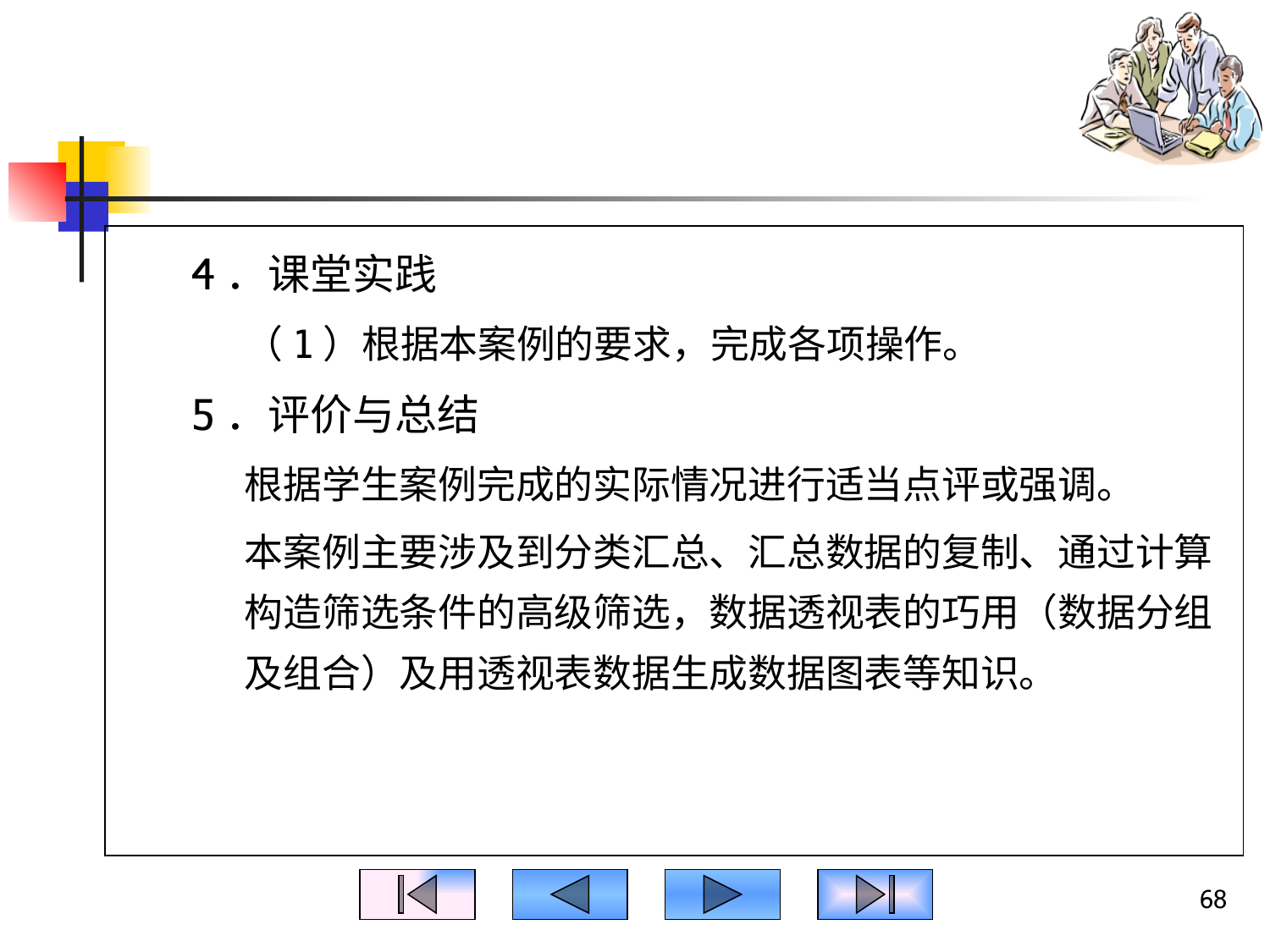

#
4．课堂实践
（1）根据本案例的要求，完成各项操作。
5．评价与总结
根据学生案例完成的实际情况进行适当点评或强调。
本案例主要涉及到分类汇总、汇总数据的复制、通过计算构造筛选条件的高级筛选，数据透视表的巧用（数据分组及组合）及用透视表数据生成数据图表等知识。
68